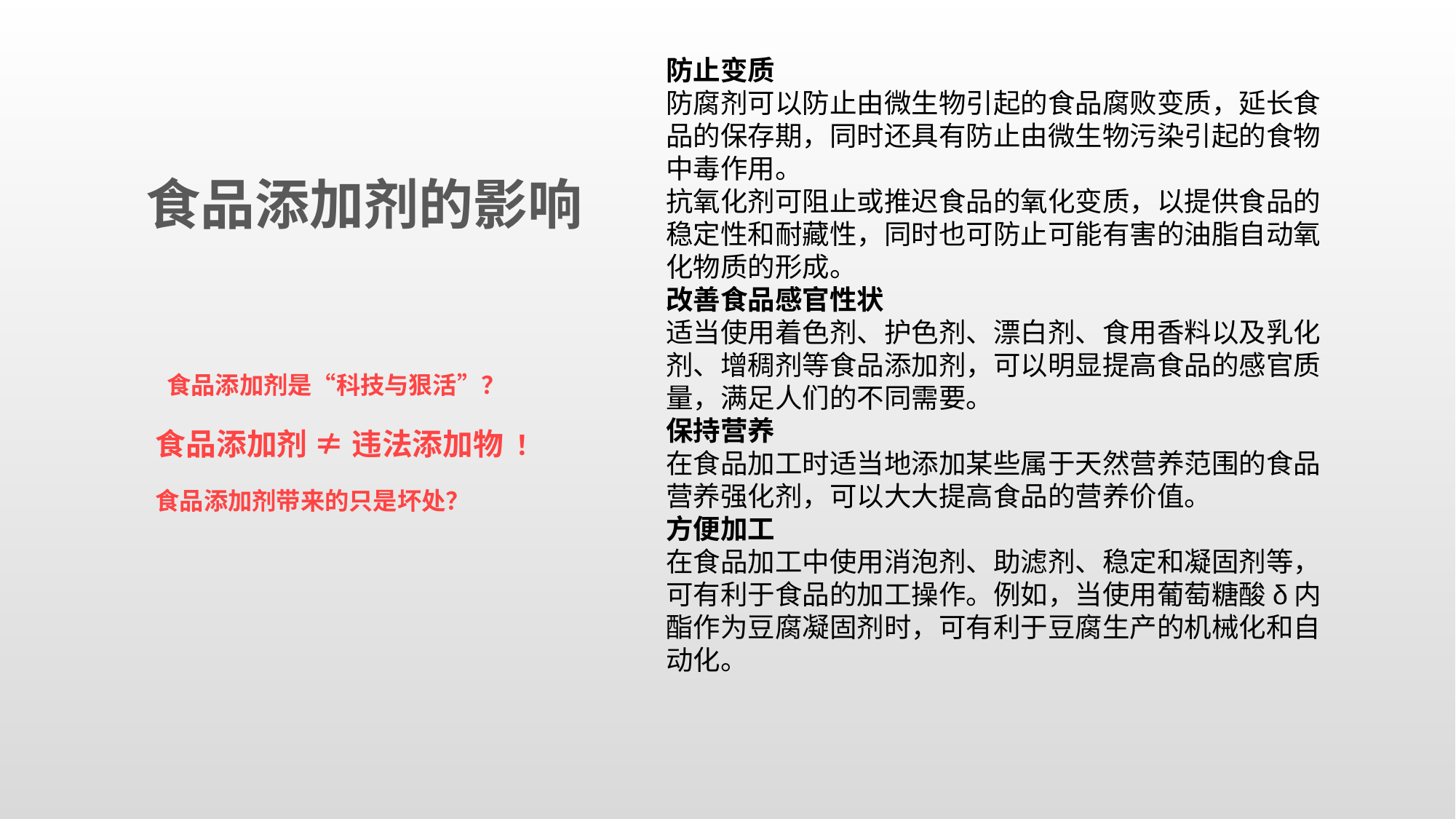

防止变质
防腐剂可以防止由微生物引起的食品腐败变质，延长食品的保存期，同时还具有防止由微生物污染引起的食物中毒作用。
抗氧化剂可阻止或推迟食品的氧化变质，以提供食品的稳定性和耐藏性，同时也可防止可能有害的油脂自动氧化物质的形成。
改善食品感官性状
适当使用着色剂、护色剂、漂白剂、食用香料以及乳化剂、增稠剂等食品添加剂，可以明显提高食品的感官质量，满足人们的不同需要。
保持营养
在食品加工时适当地添加某些属于天然营养范围的食品营养强化剂，可以大大提高食品的营养价值。
方便加工
在食品加工中使用消泡剂、助滤剂、稳定和凝固剂等，可有利于食品的加工操作。例如，当使用葡萄糖酸δ内酯作为豆腐凝固剂时，可有利于豆腐生产的机械化和自动化。
食品添加剂的影响
 食品添加剂是“科技与狠活”？
食品添加剂 ≠ 违法添加物  ！
食品添加剂带来的只是坏处？